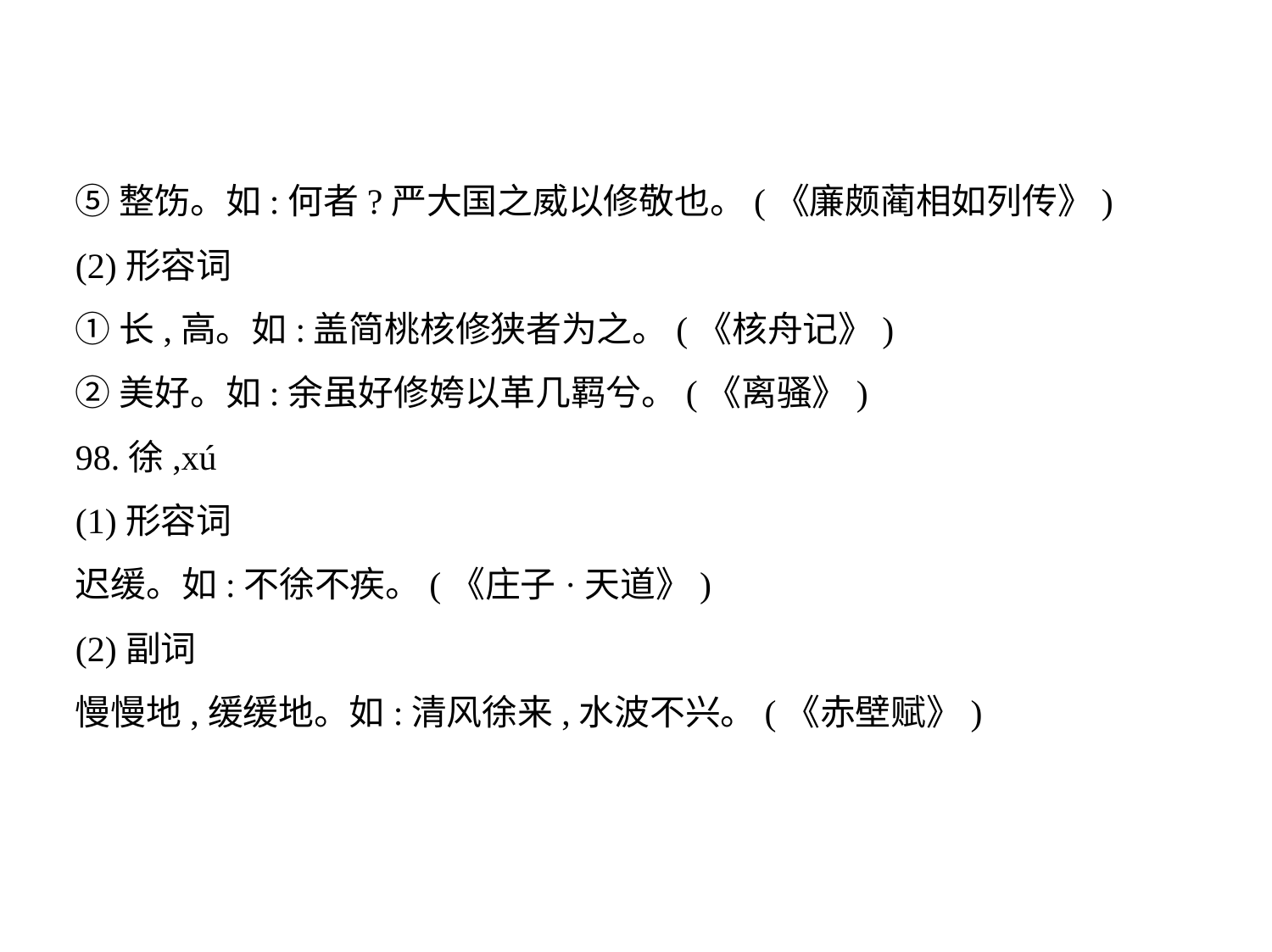

⑤整饬。如:何者?严大国之威以修敬也。(《廉颇蔺相如列传》)
(2)形容词
①长,高。如:盖简桃核修狭者为之。(《核舟记》)
②美好。如:余虽好修姱以革几羁兮。(《离骚》)
98.徐,xú
(1)形容词
迟缓。如:不徐不疾。(《庄子·天道》)
(2)副词
慢慢地,缓缓地。如:清风徐来,水波不兴。(《赤壁赋》)